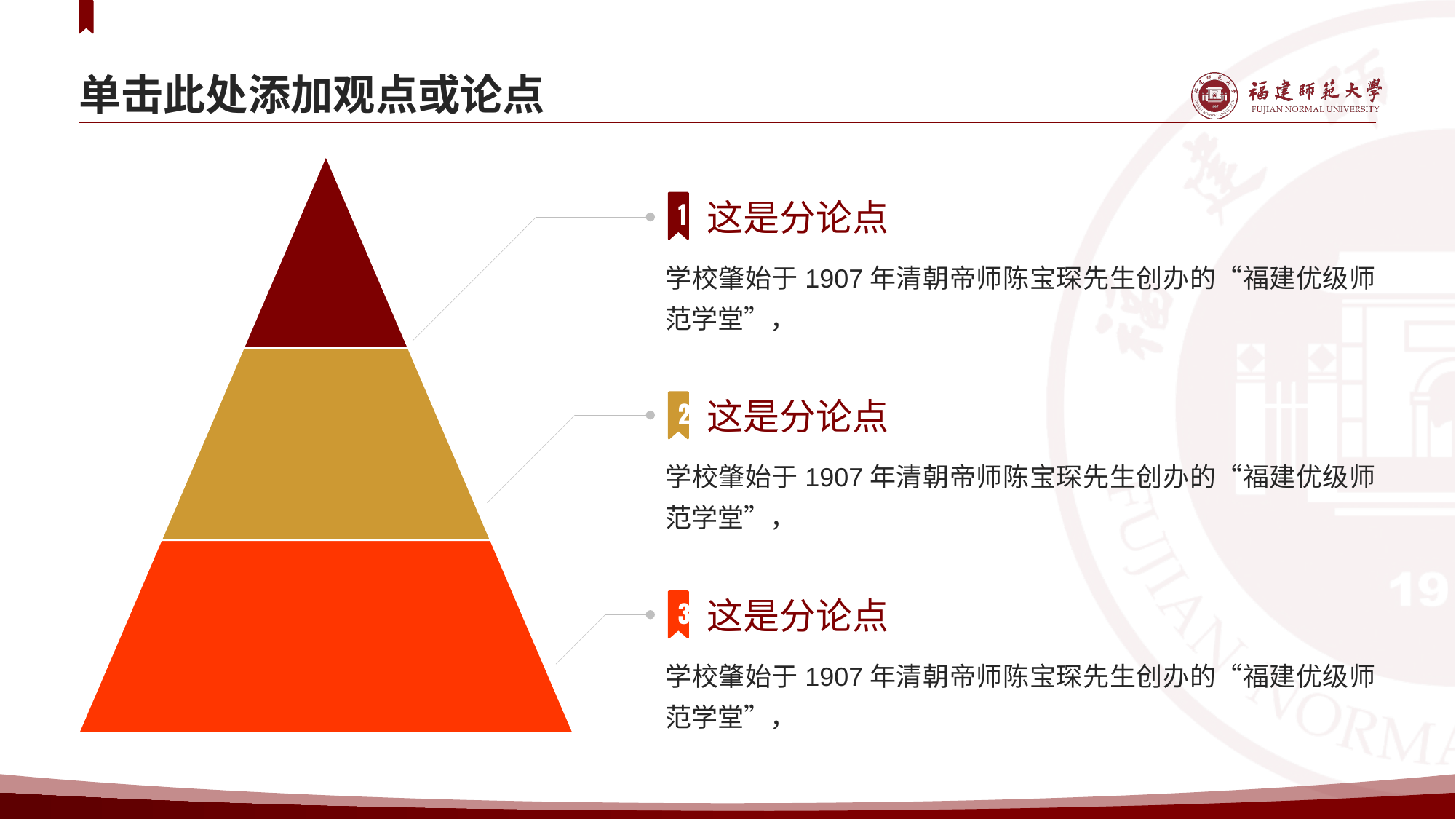

# 单击此处添加观点或论点

1
这是分论点
学校肇始于1907年清朝帝师陈宝琛先生创办的“福建优级师范学堂”，
2
这是分论点
学校肇始于1907年清朝帝师陈宝琛先生创办的“福建优级师范学堂”，
3
这是分论点
学校肇始于1907年清朝帝师陈宝琛先生创办的“福建优级师范学堂”，